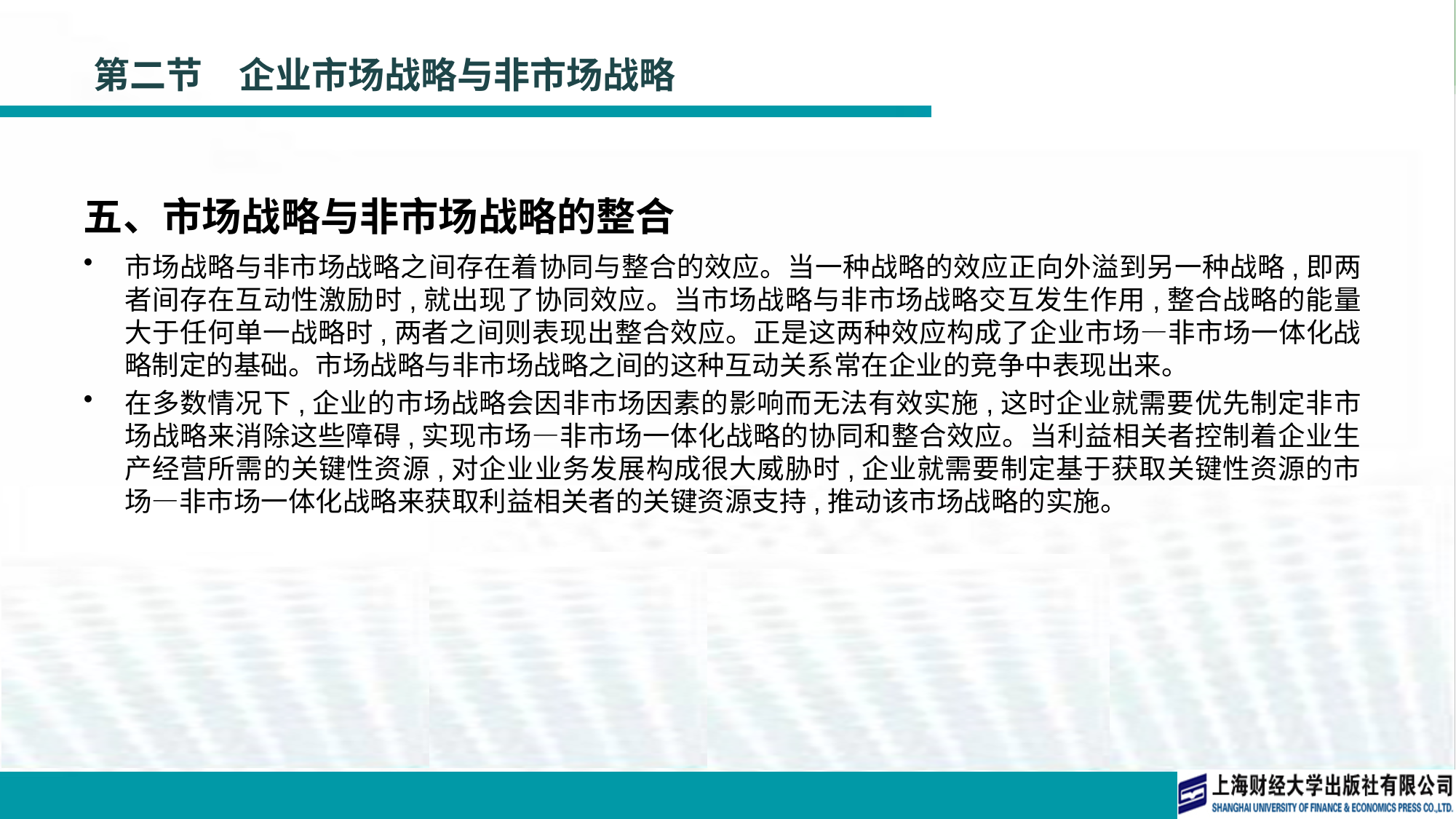

# 第二节　企业市场战略与非市场战略
五、市场战略与非市场战略的整合
市场战略与非市场战略之间存在着协同与整合的效应。当一种战略的效应正向外溢到另一种战略,即两者间存在互动性激励时,就出现了协同效应。当市场战略与非市场战略交互发生作用,整合战略的能量大于任何单一战略时,两者之间则表现出整合效应。正是这两种效应构成了企业市场—非市场一体化战略制定的基础。市场战略与非市场战略之间的这种互动关系常在企业的竞争中表现出来。
在多数情况下,企业的市场战略会因非市场因素的影响而无法有效实施,这时企业就需要优先制定非市场战略来消除这些障碍,实现市场—非市场一体化战略的协同和整合效应。当利益相关者控制着企业生产经营所需的关键性资源,对企业业务发展构成很大威胁时,企业就需要制定基于获取关键性资源的市场—非市场一体化战略来获取利益相关者的关键资源支持,推动该市场战略的实施。